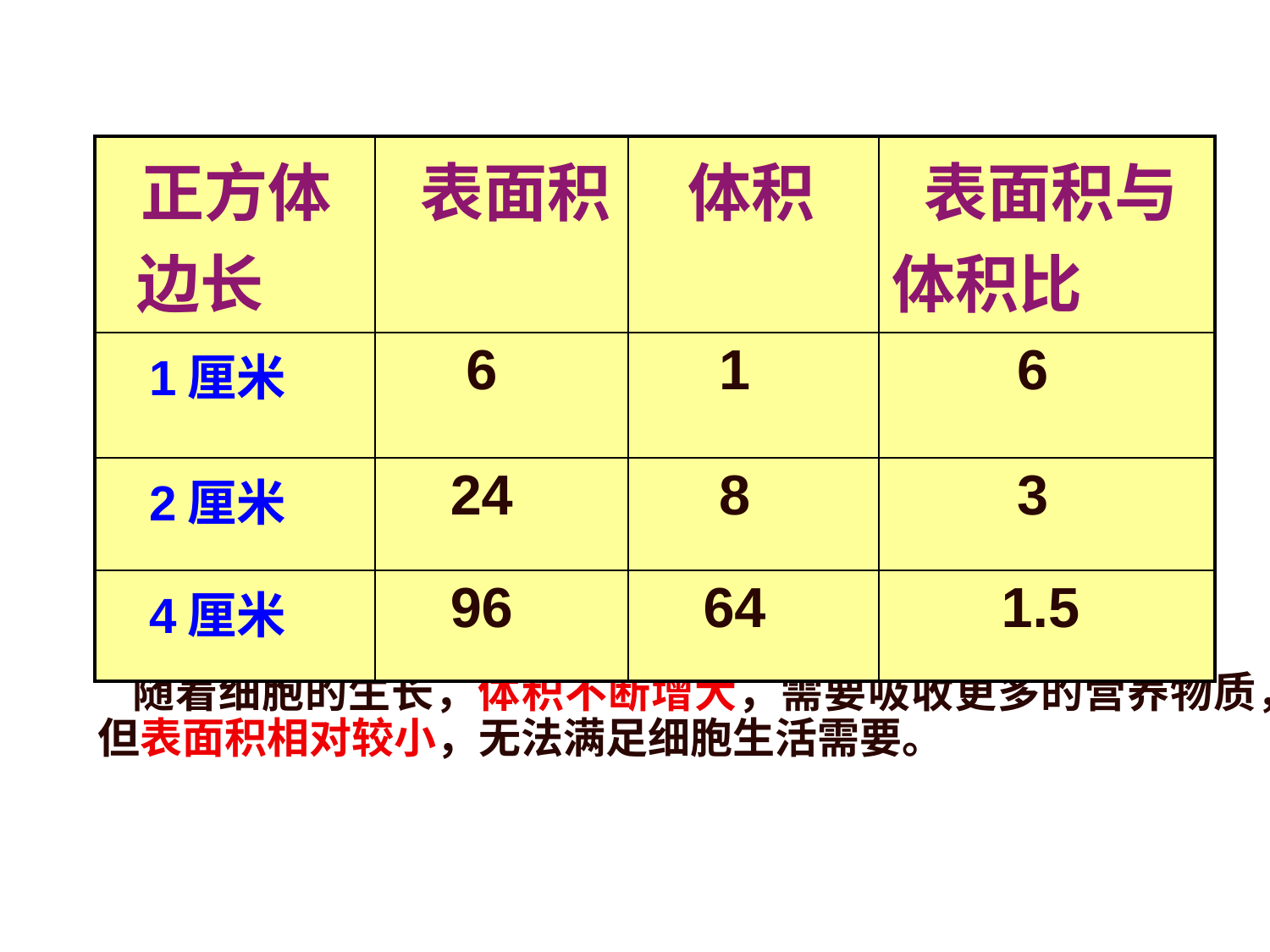

| 正方体 边长 | 表面积 | 体积 | 表面积与 体积比 |
| --- | --- | --- | --- |
| 1厘米 | 6 | 1 | 6 |
| 2厘米 | 24 | 8 | 3 |
| 4厘米 | 96 | 64 | 1.5 |

       随着细胞的生长，体积不断增大，需要吸收更多的营养物质，但表面积相对较小，无法满足细胞生活需要。